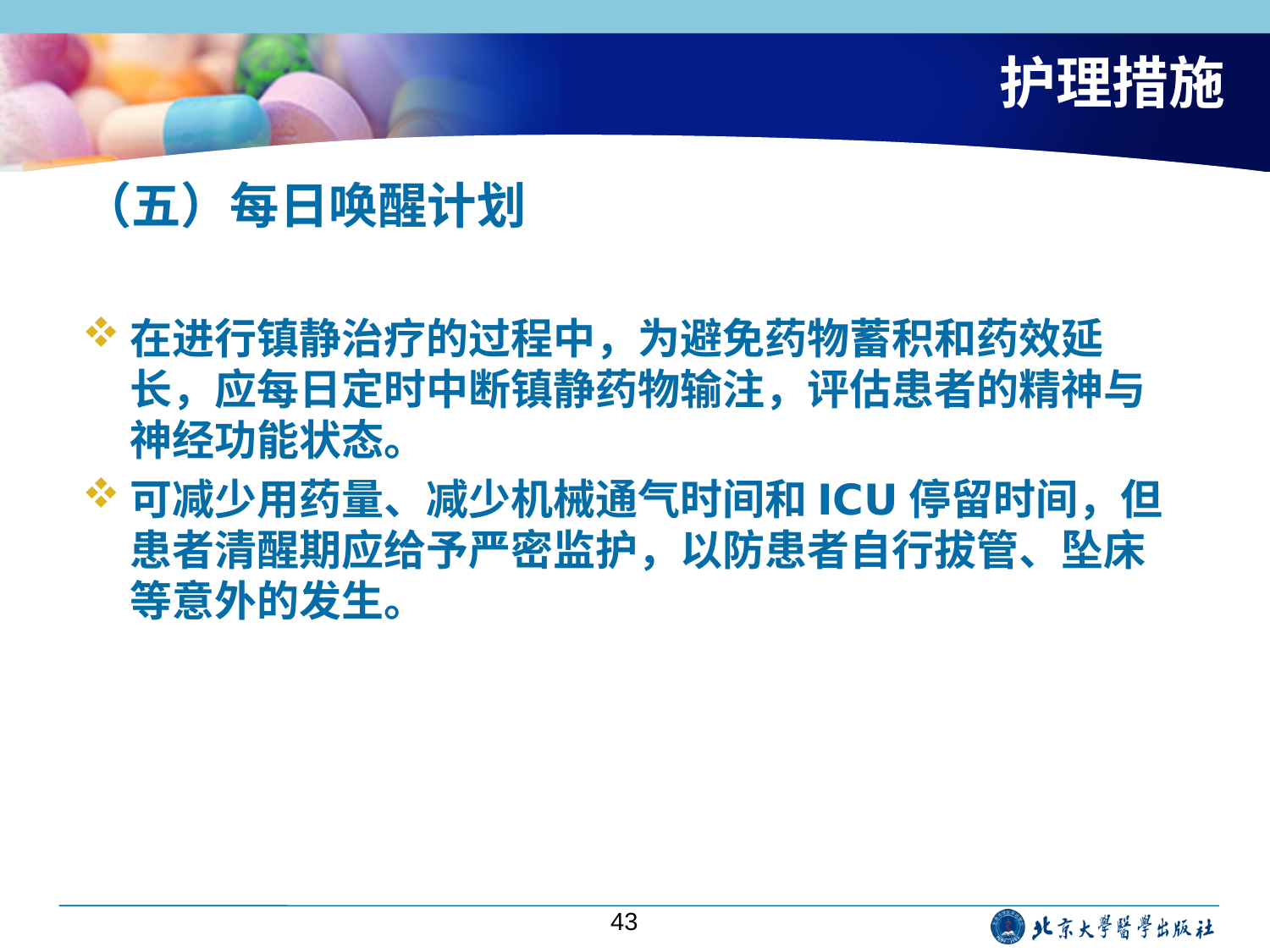

# 护理措施
（五）每日唤醒计划

在进行镇静治疗的过程中，为避免药物蓄积和药效延长，应每日定时中断镇静药物输注，评估患者的精神与神经功能状态。
可减少用药量、减少机械通气时间和ICU停留时间，但患者清醒期应给予严密监护，以防患者自行拔管、坠床等意外的发生。

43